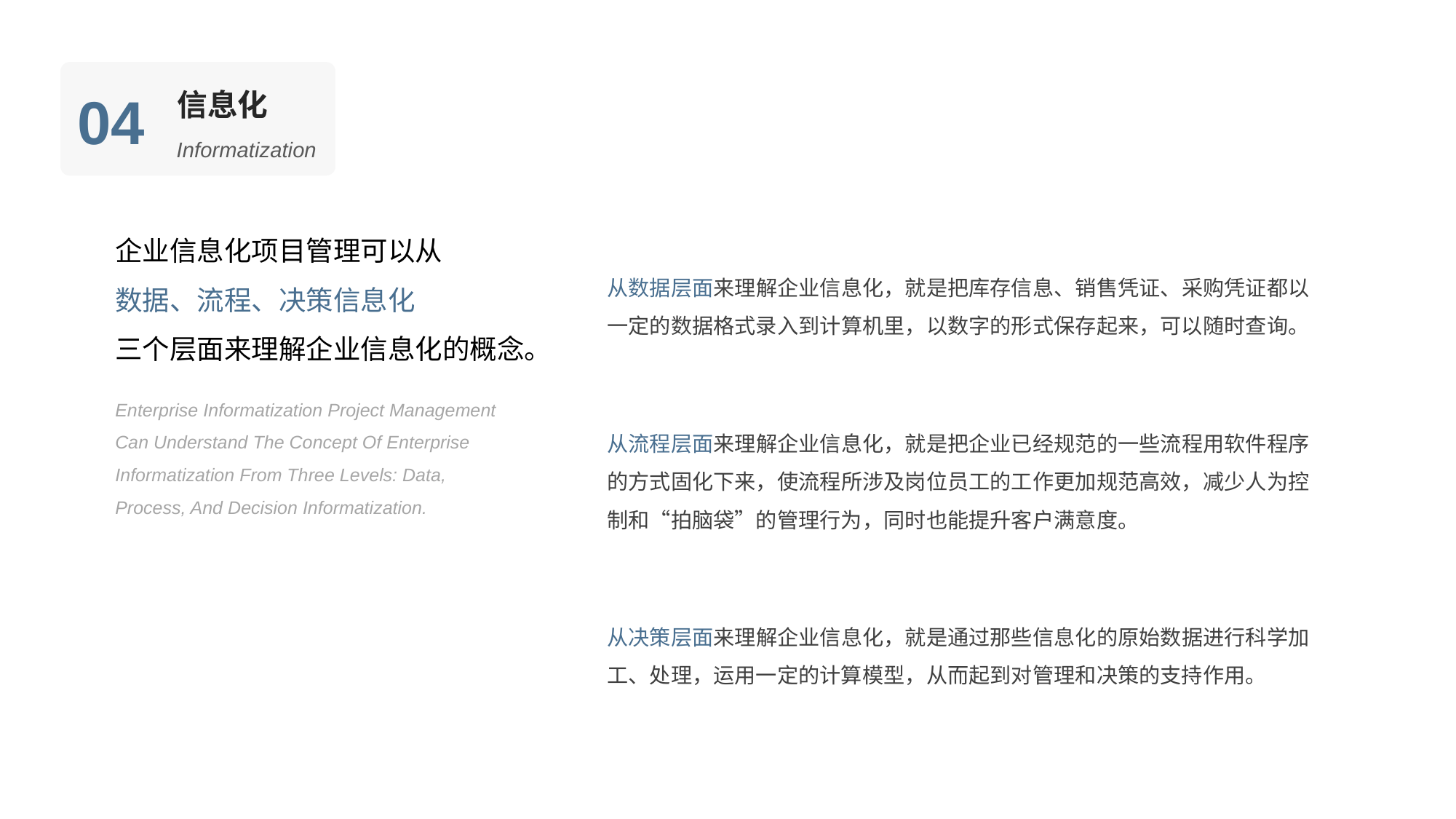

04
信息化
Informatization
企业信息化项目管理可以从
数据、流程、决策信息化
三个层面来理解企业信息化的概念。
Enterprise Informatization Project Management Can Understand The Concept Of Enterprise Informatization From Three Levels: Data, Process, And Decision Informatization.
从数据层面来理解企业信息化，就是把库存信息、销售凭证、采购凭证都以一定的数据格式录入到计算机里，以数字的形式保存起来，可以随时查询。
从流程层面来理解企业信息化，就是把企业已经规范的一些流程用软件程序的方式固化下来，使流程所涉及岗位员工的工作更加规范高效，减少人为控制和“拍脑袋”的管理行为，同时也能提升客户满意度。
从决策层面来理解企业信息化，就是通过那些信息化的原始数据进行科学加工、处理，运用一定的计算模型，从而起到对管理和决策的支持作用。